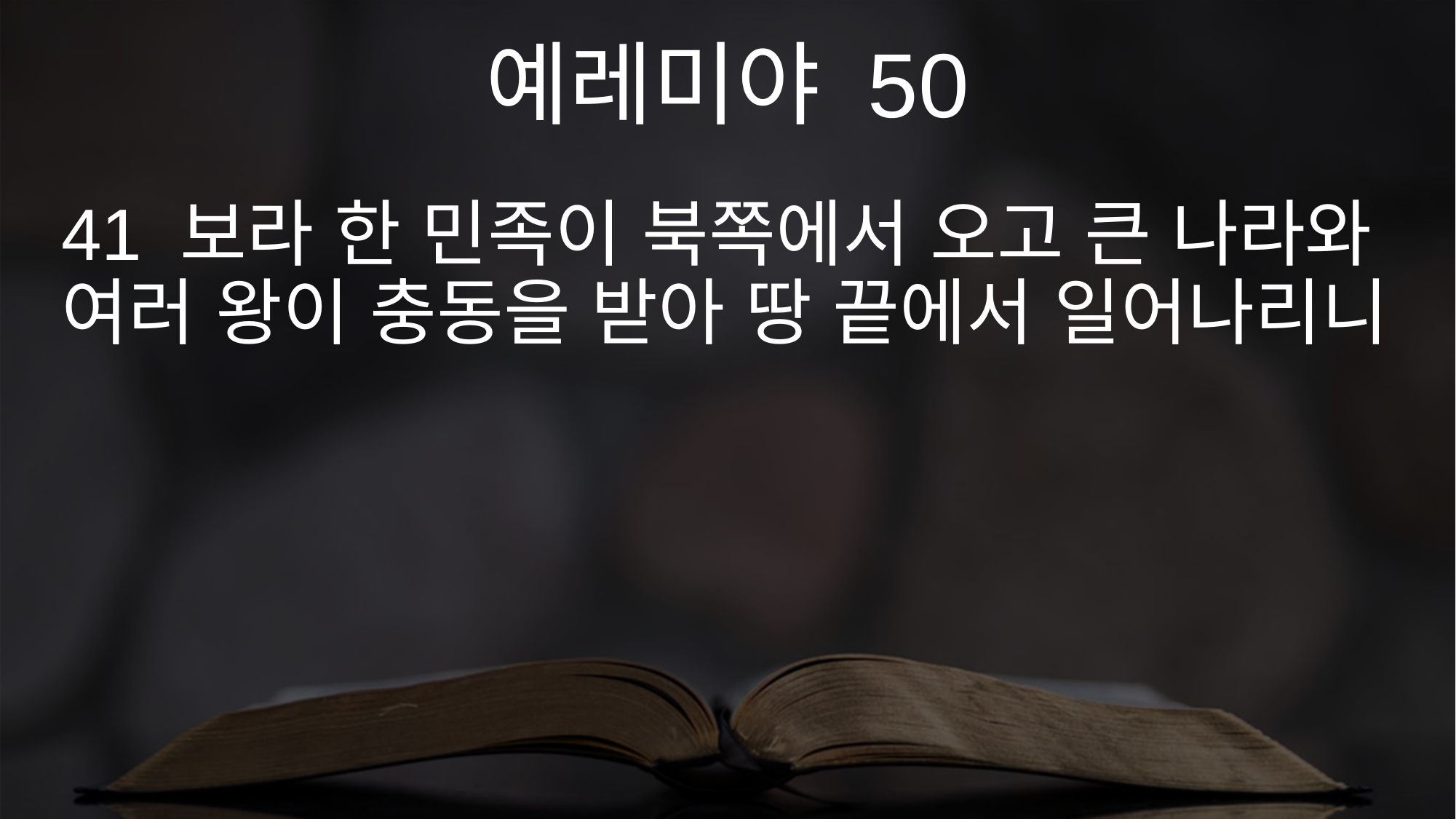

예레미야 50
41 보라 한 민족이 북쪽에서 오고 큰 나라와 여러 왕이 충동을 받아 땅 끝에서 일어나리니